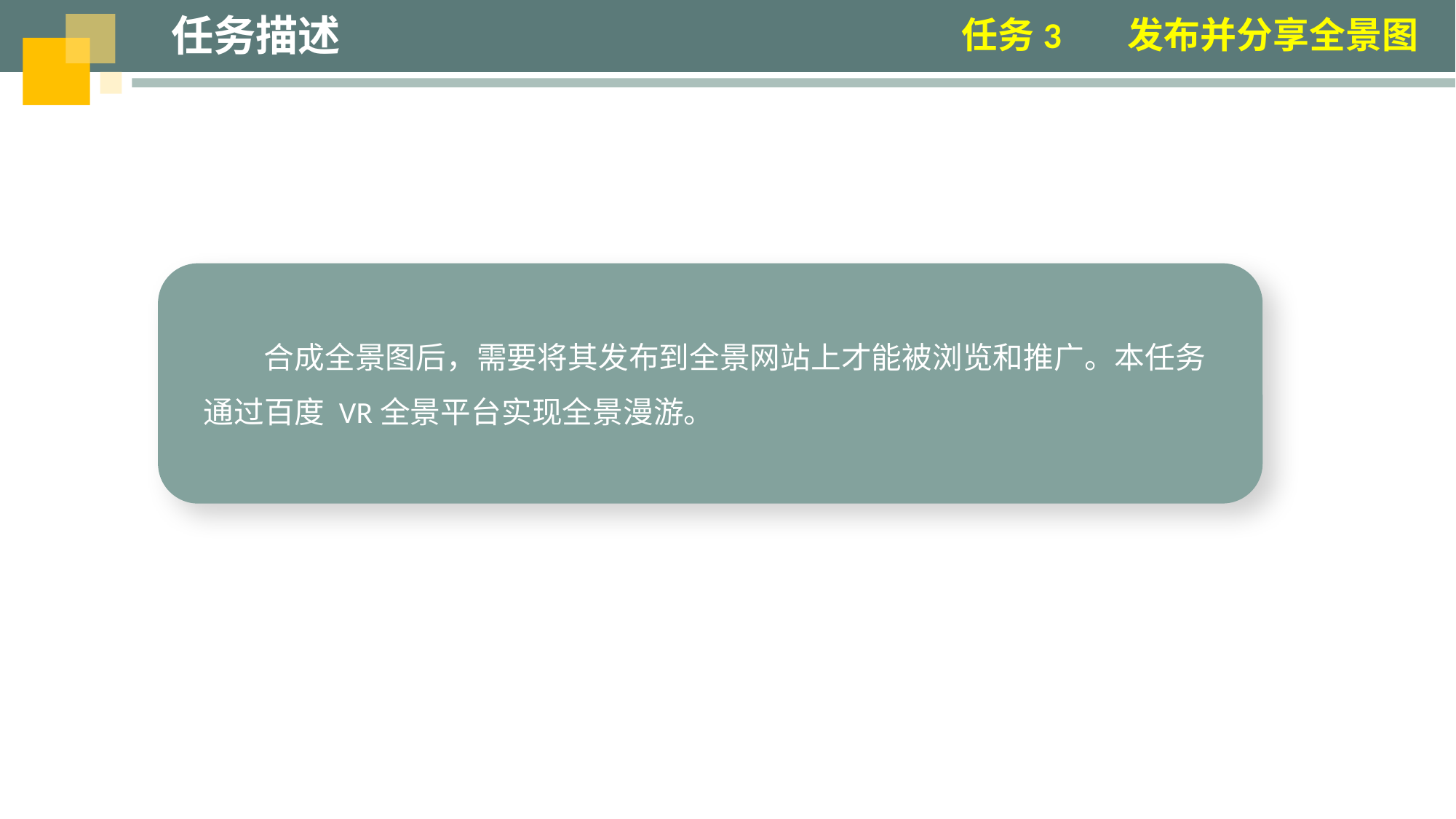

任务描述
任务3       发布并分享全景图

合成全景图后，需要将其发布到全景网站上才能被浏览和推广。本任务通过百度 VR全景平台实现全景漫游。